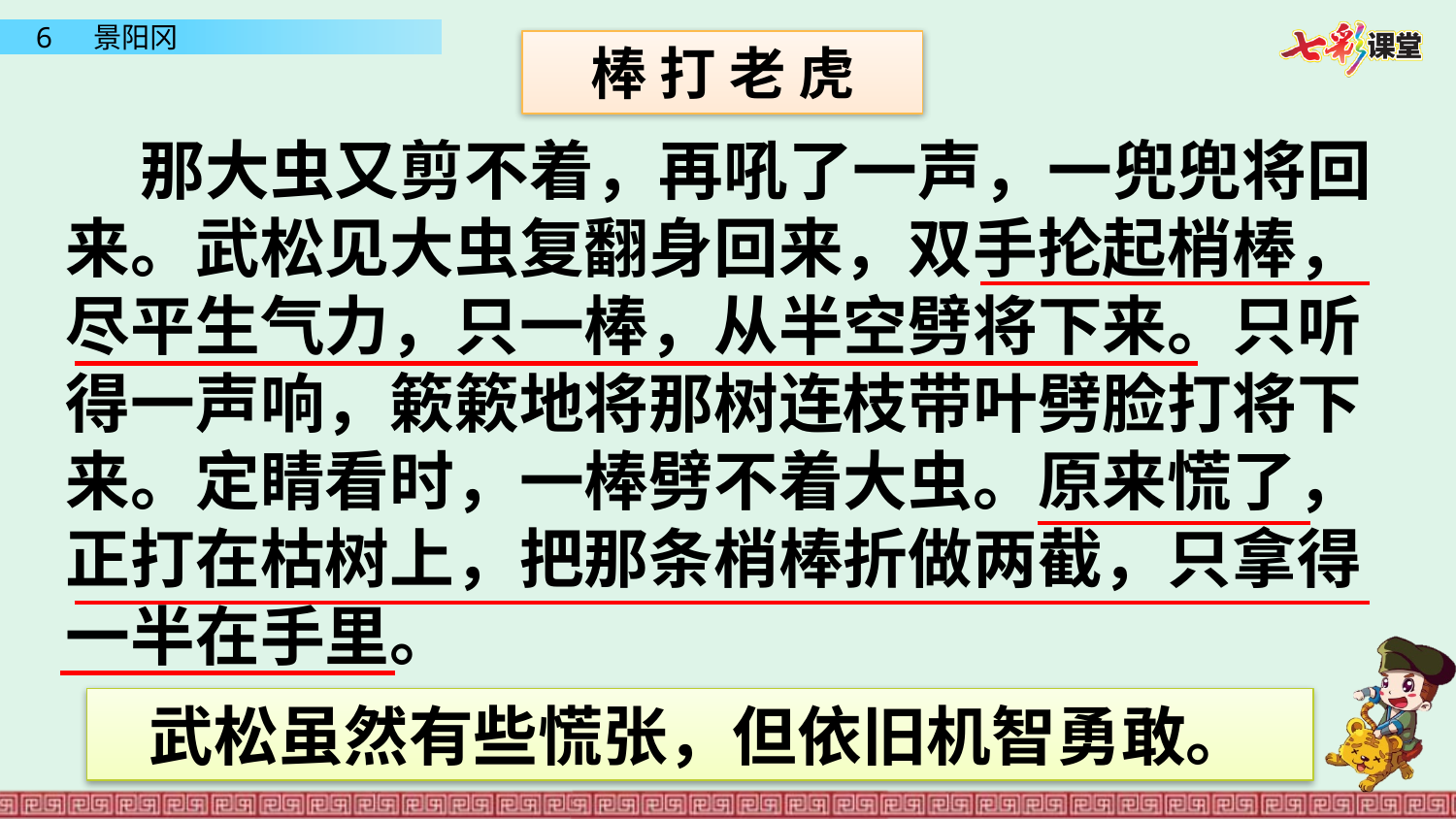

棒 打 老 虎
    那大虫又剪不着，再吼了一声，一兜兜将回来。武松见大虫复翻身回来，双手抡起梢棒，尽平生气力，只一棒，从半空劈将下来。只听得一声响，簌簌地将那树连枝带叶劈脸打将下来。定睛看时，一棒劈不着大虫。原来慌了，正打在枯树上，把那条梢棒折做两截，只拿得一半在手里。
武松虽然有些慌张，但依旧机智勇敢。